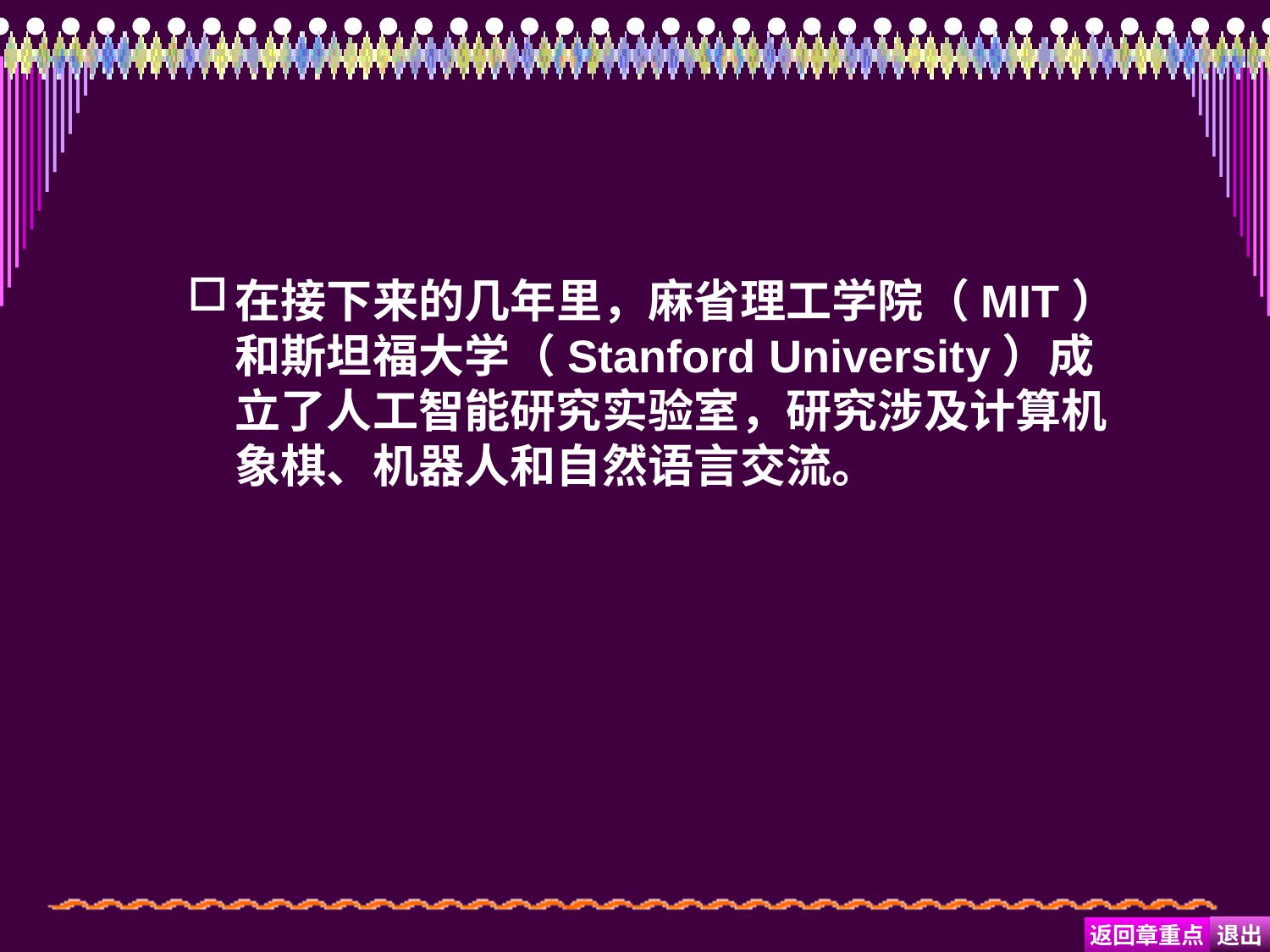

#
在接下来的几年里，麻省理工学院（MIT）和斯坦福大学（Stanford University）成立了人工智能研究实验室，研究涉及计算机象棋、机器人和自然语言交流。